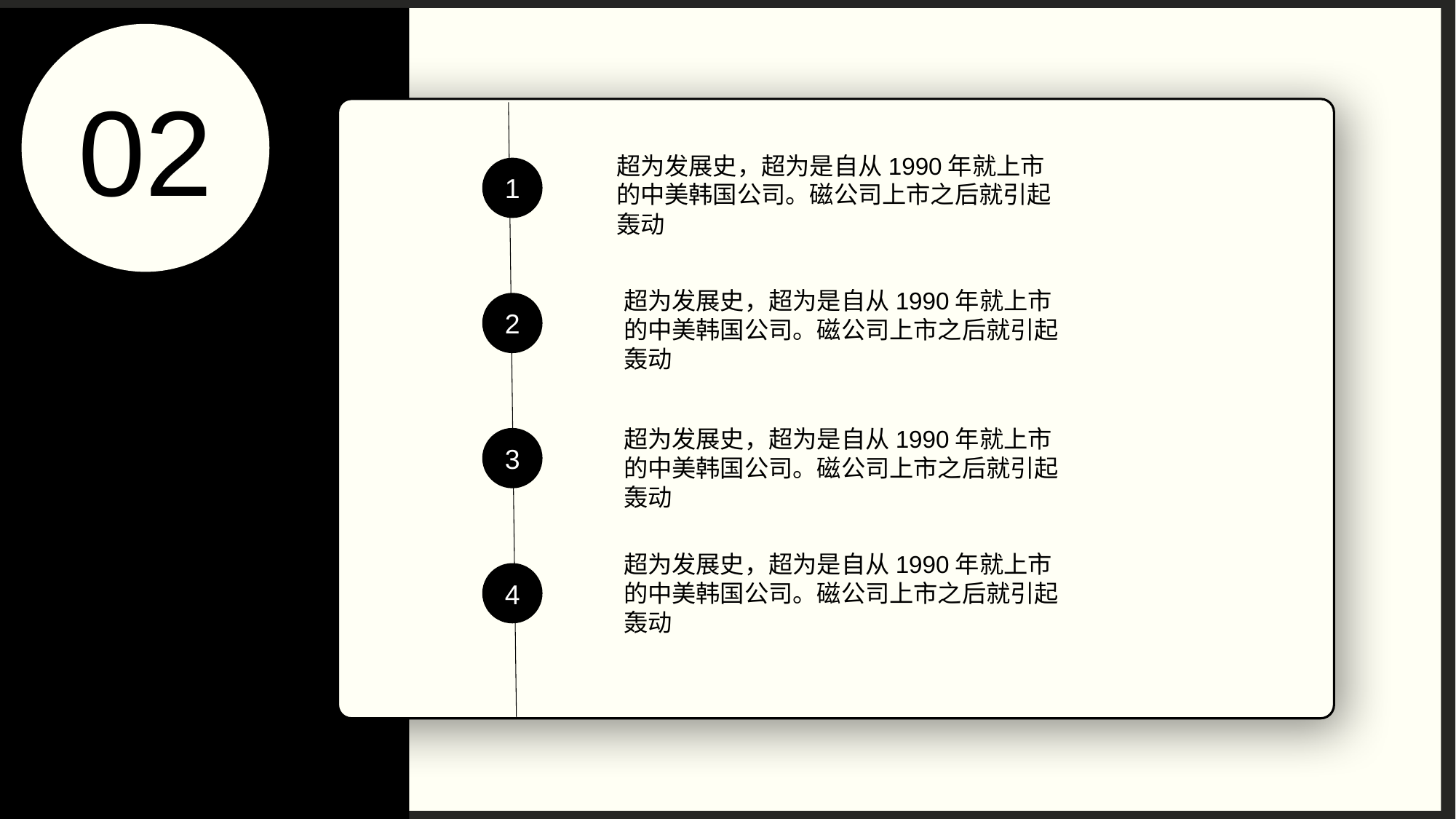

02

超为发展史，超为是自从1990年就上市的中美韩国公司。磁公司上市之后就引起轰动
1
超为发展史，超为是自从1990年就上市的中美韩国公司。磁公司上市之后就引起轰动
2
超为发展史，超为是自从1990年就上市的中美韩国公司。磁公司上市之后就引起轰动
3
超为发展史，超为是自从1990年就上市的中美韩国公司。磁公司上市之后就引起轰动
4